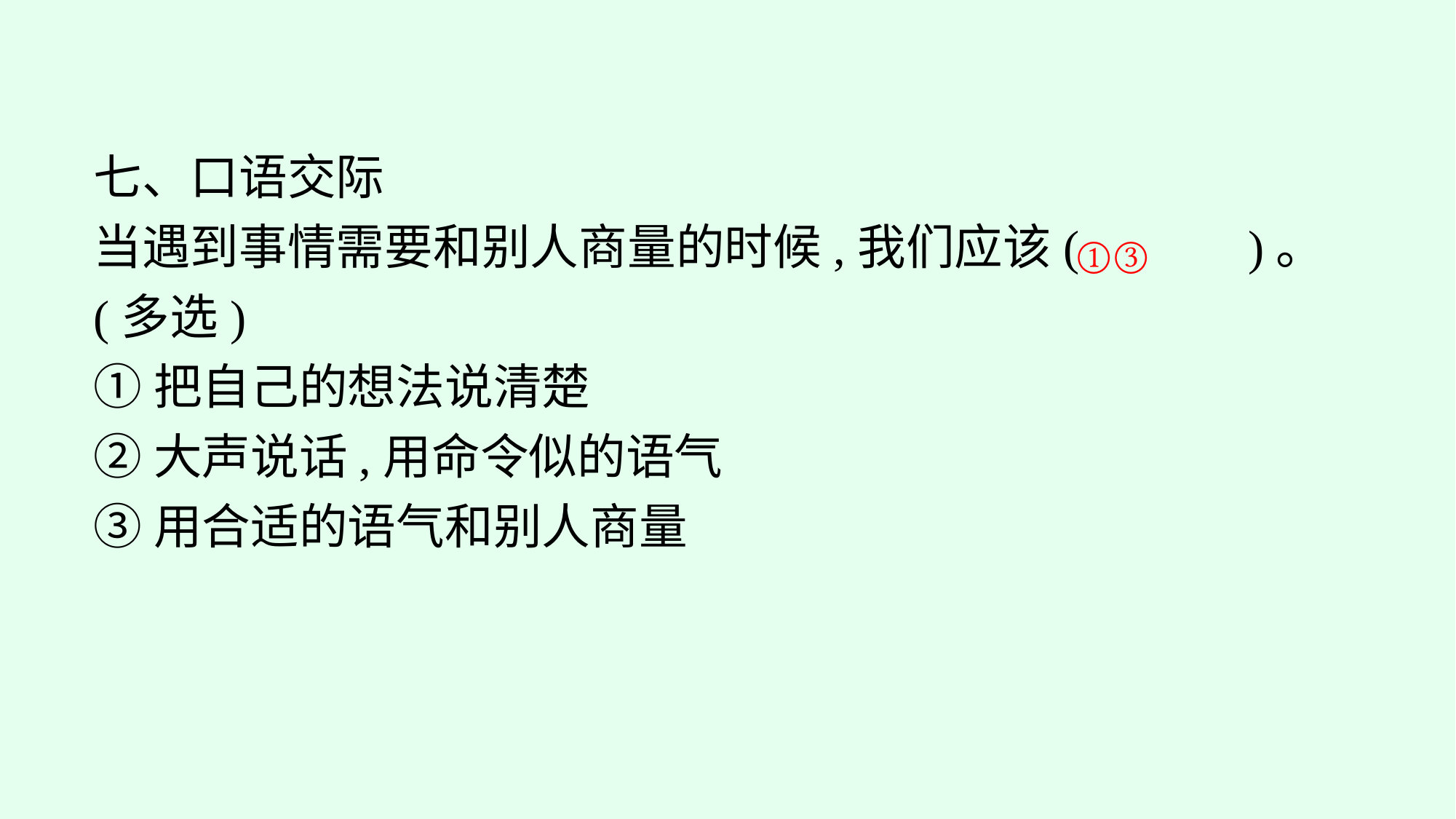

七、口语交际
当遇到事情需要和别人商量的时候,我们应该(　　　)。(多选)
①把自己的想法说清楚
②大声说话,用命令似的语气
③用合适的语气和别人商量
①③